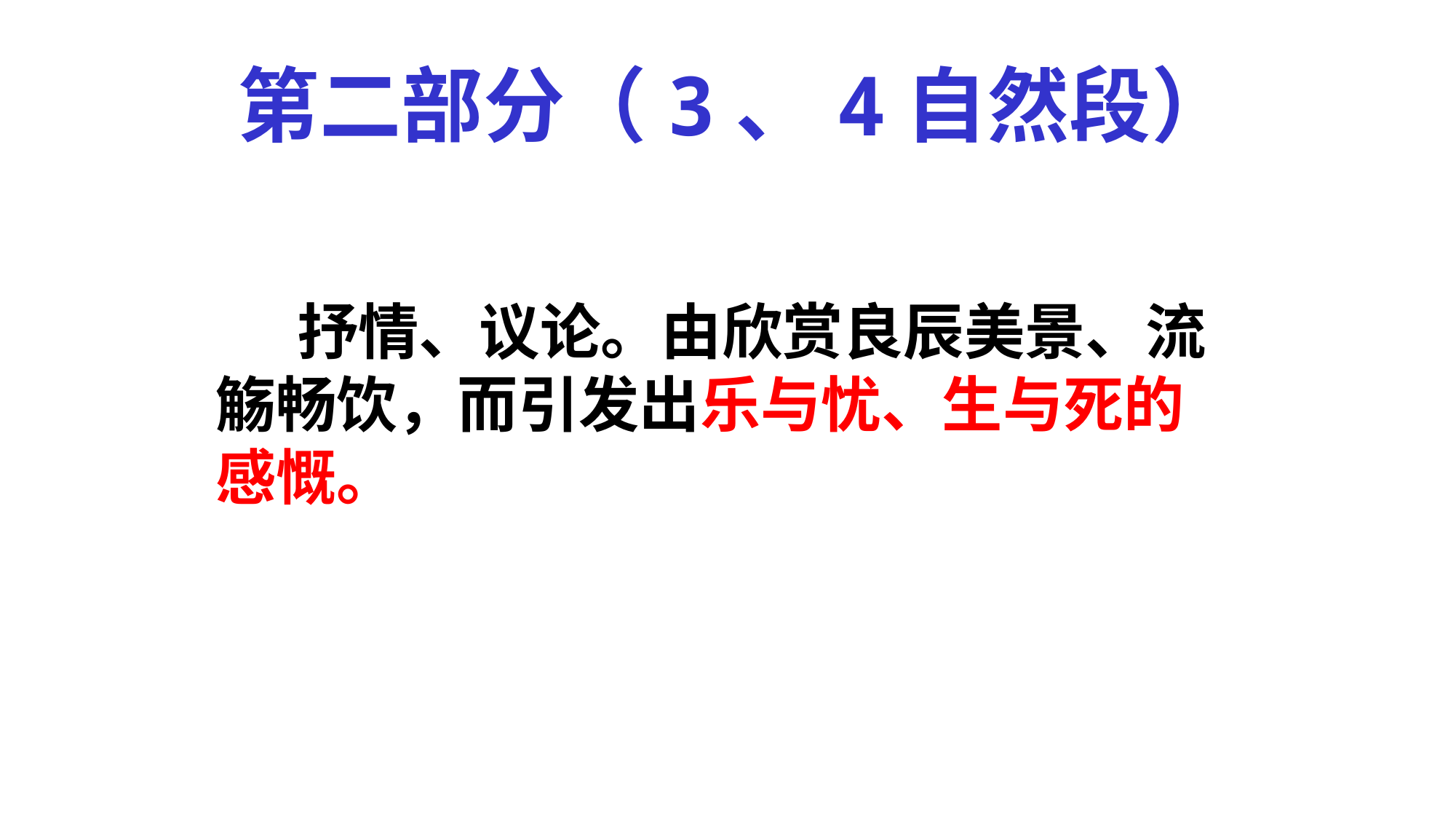

第二部分（3、4自然段）

     抒情、议论。由欣赏良辰美景、流觞畅饮，而引发出乐与忧、生与死的感慨。